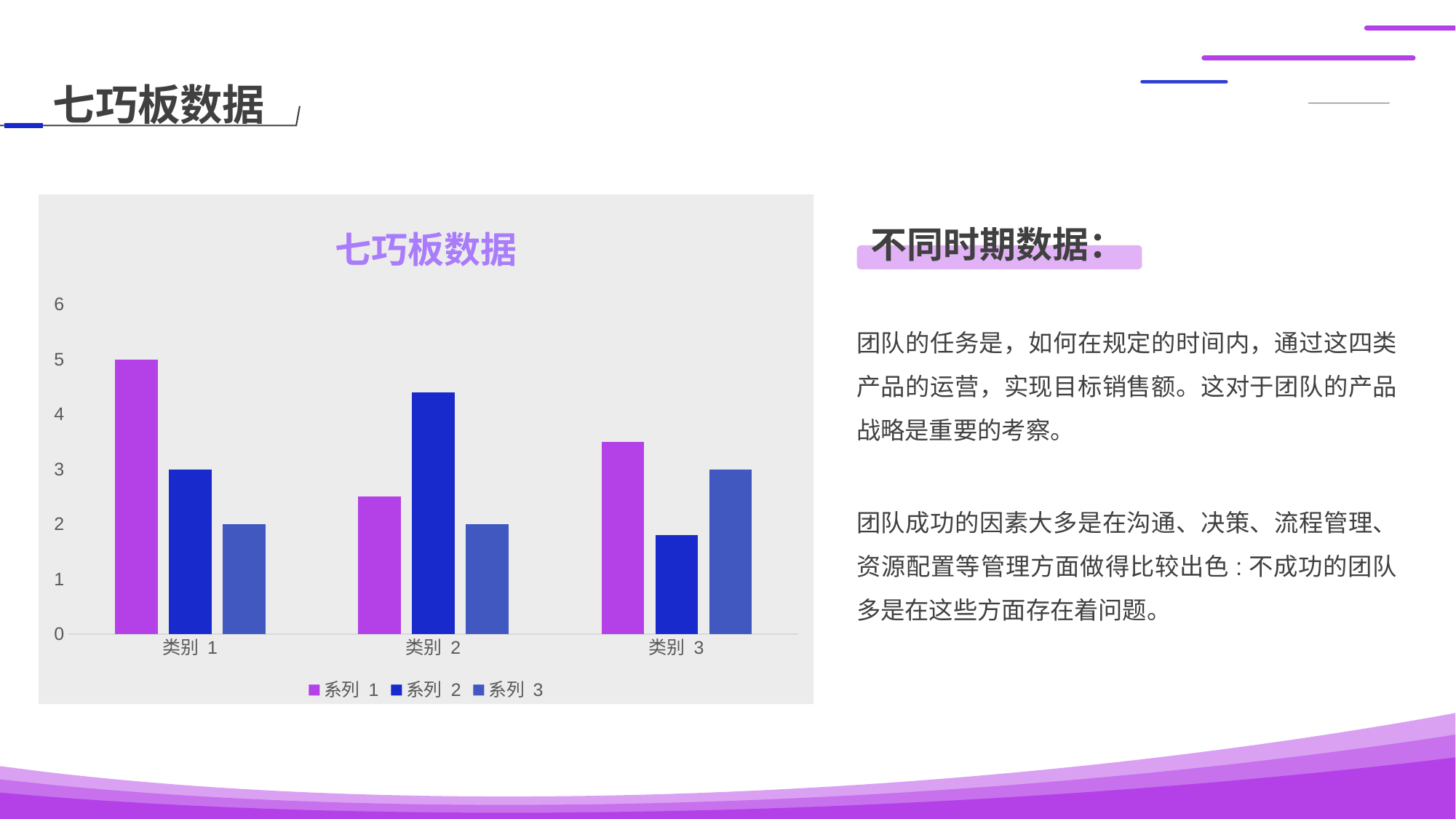

七巧板数据

### Chart: 七巧板数据

| Category | 系列 1 | 系列 2 | 系列 3 |
|---|---|---|---|
| 类别 1 | 5.0 | 3.0 | 2.0 |
| 类别 2 | 2.5 | 4.4 | 2.0 |
| 类别 3 | 3.5 | 1.8 | 3.0 |
不同时期数据：

团队的任务是，如何在规定的时间内，通过这四类产品的运营，实现目标销售额。这对于团队的产品战略是重要的考察。
团队成功的因素大多是在沟通、决策、流程管理、资源配置等管理方面做得比较出色:不成功的团队多是在这些方面存在着问题。